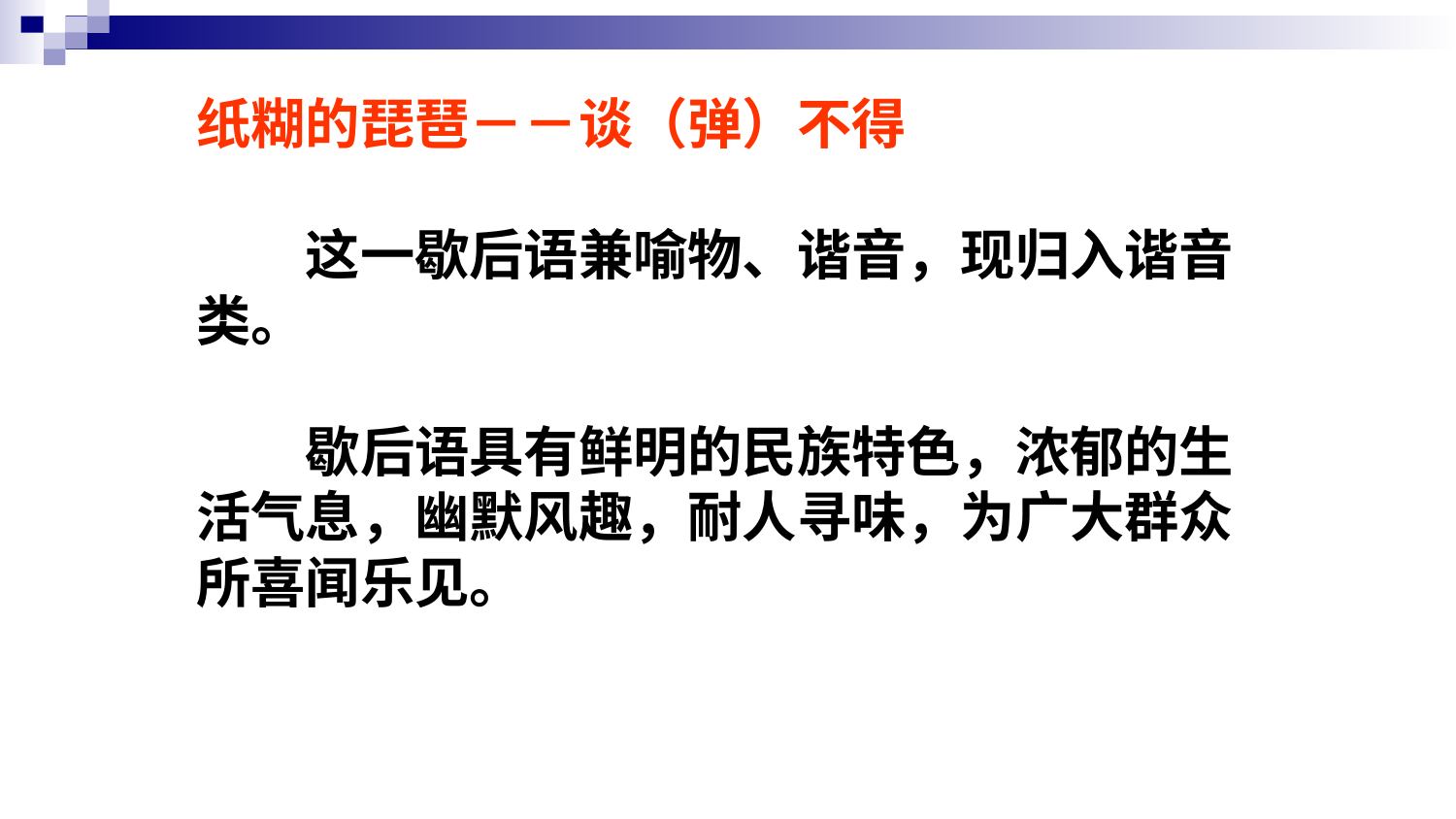

纸糊的琵琶－－谈（弹）不得

　　这一歇后语兼喻物、谐音，现归入谐音类。

　　歇后语具有鲜明的民族特色，浓郁的生活气息，幽默风趣，耐人寻味，为广大群众所喜闻乐见。